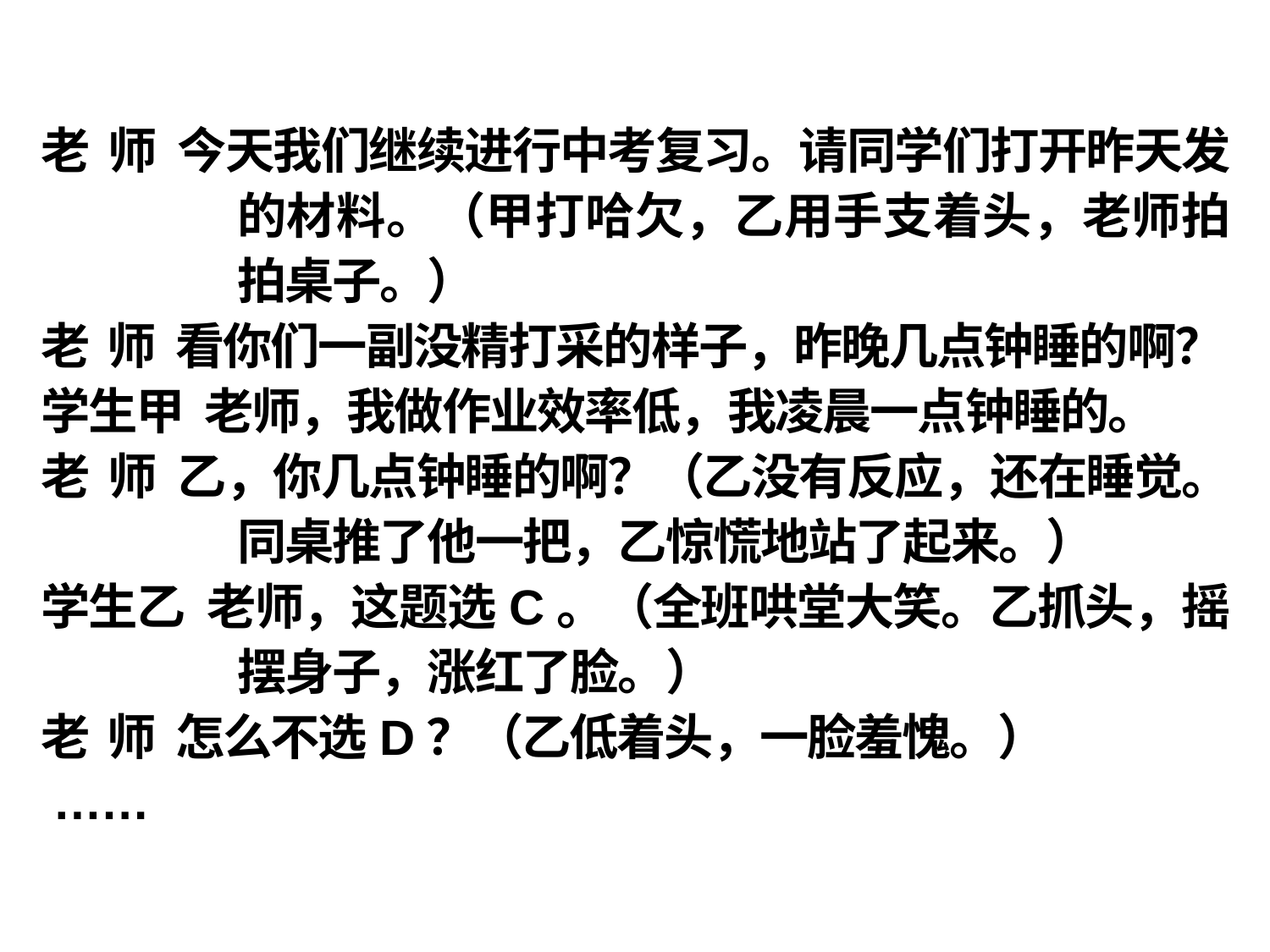

老  师  今天我们继续进行中考复习。请同学们打开昨天发的材料。（甲打哈欠，乙用手支着头，老师拍拍桌子。）
老  师  看你们一副没精打采的样子，昨晚几点钟睡的啊？
学生甲  老师，我做作业效率低，我凌晨一点钟睡的。
老  师  乙，你几点钟睡的啊？（乙没有反应，还在睡觉。同桌推了他一把，乙惊慌地站了起来。）
学生乙  老师，这题选C。（全班哄堂大笑。乙抓头，摇摆身子，涨红了脸。）
老  师  怎么不选D？（乙低着头，一脸羞愧。）
 ……